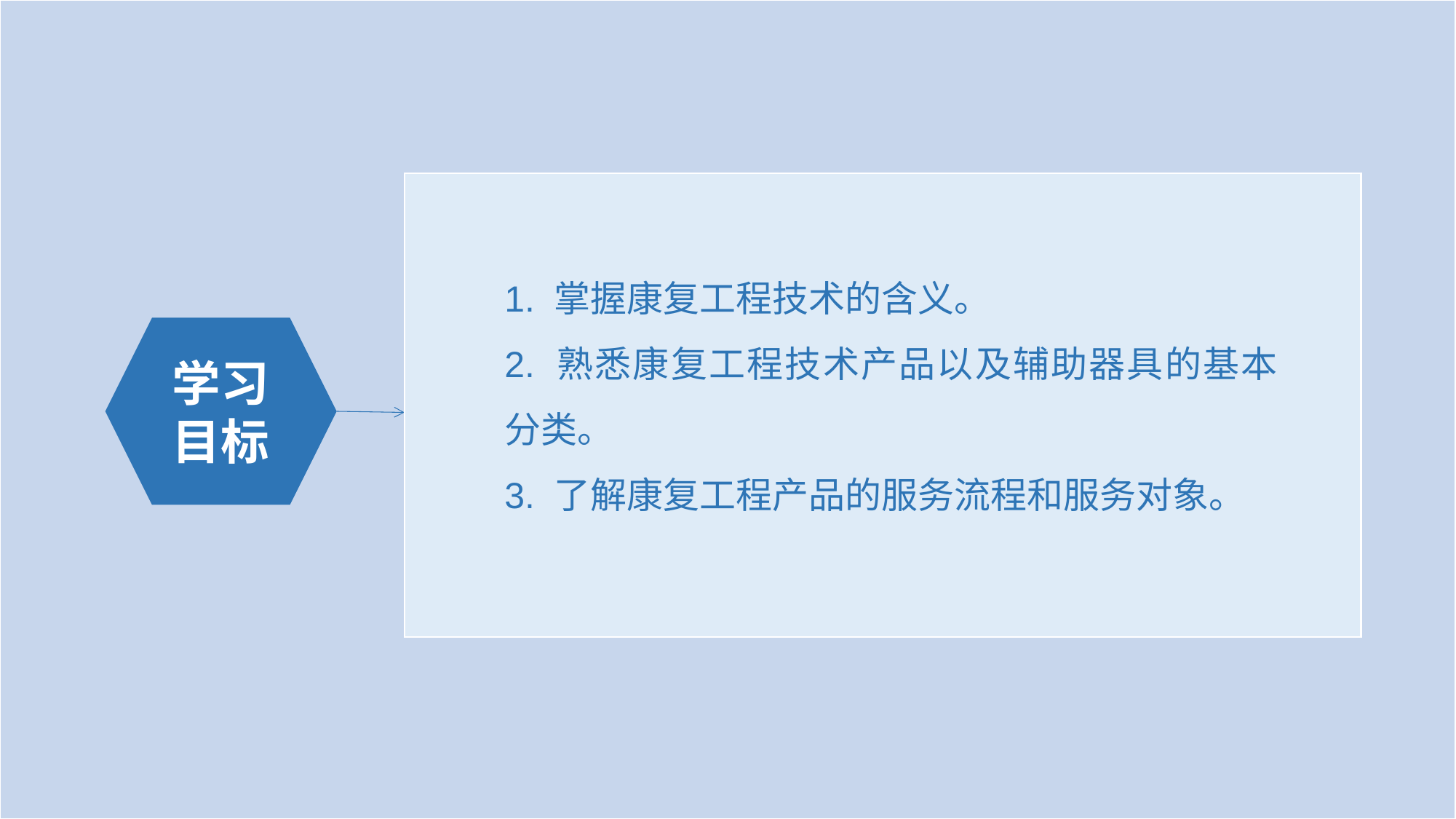

1. 掌握康复工程技术的含义。
2. 熟悉康复工程技术产品以及辅助器具的基本分类。
3. 了解康复工程产品的服务流程和服务对象。
学习目标